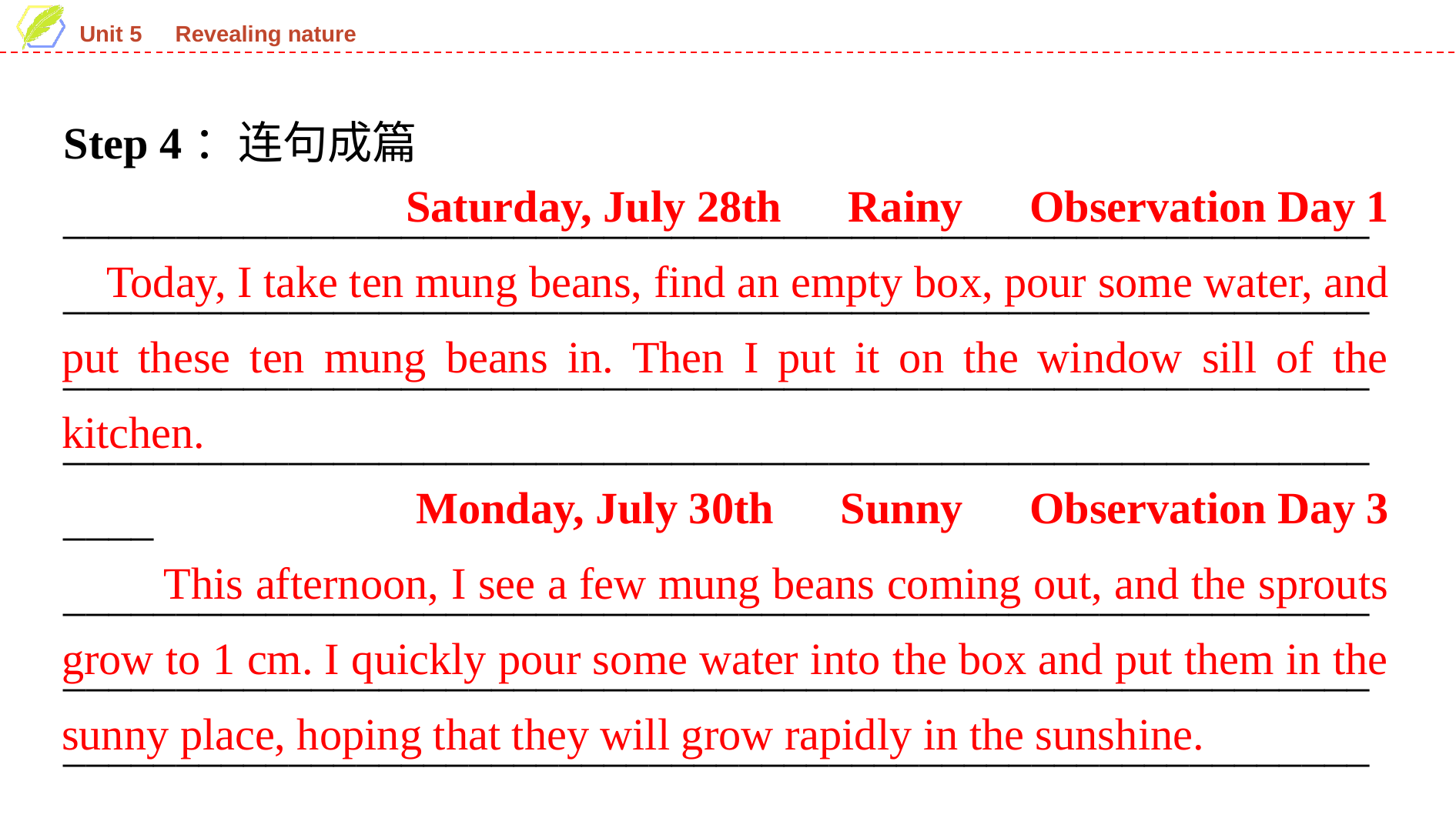

Step 4：连句成篇
____________________________________________________________________________________________________________________________________________________________________________________________________________________________________________
____________________________________________________________________________________________________________________________________________________________________________________________________________________________________________
　　Saturday, July 28th　Rainy　Observation Day 1
    Today, I take ten mung beans, find an empty box, pour some water, and put these ten mung beans in. Then I put it on the window sill of the kitchen.
　　Monday, July 30th　Sunny　Observation Day 3
　　This afternoon, I see a few mung beans coming out, and the sprouts grow to 1 cm. I quickly pour some water into the box and put them in the sunny place, hoping that they will grow rapidly in the sunshine.